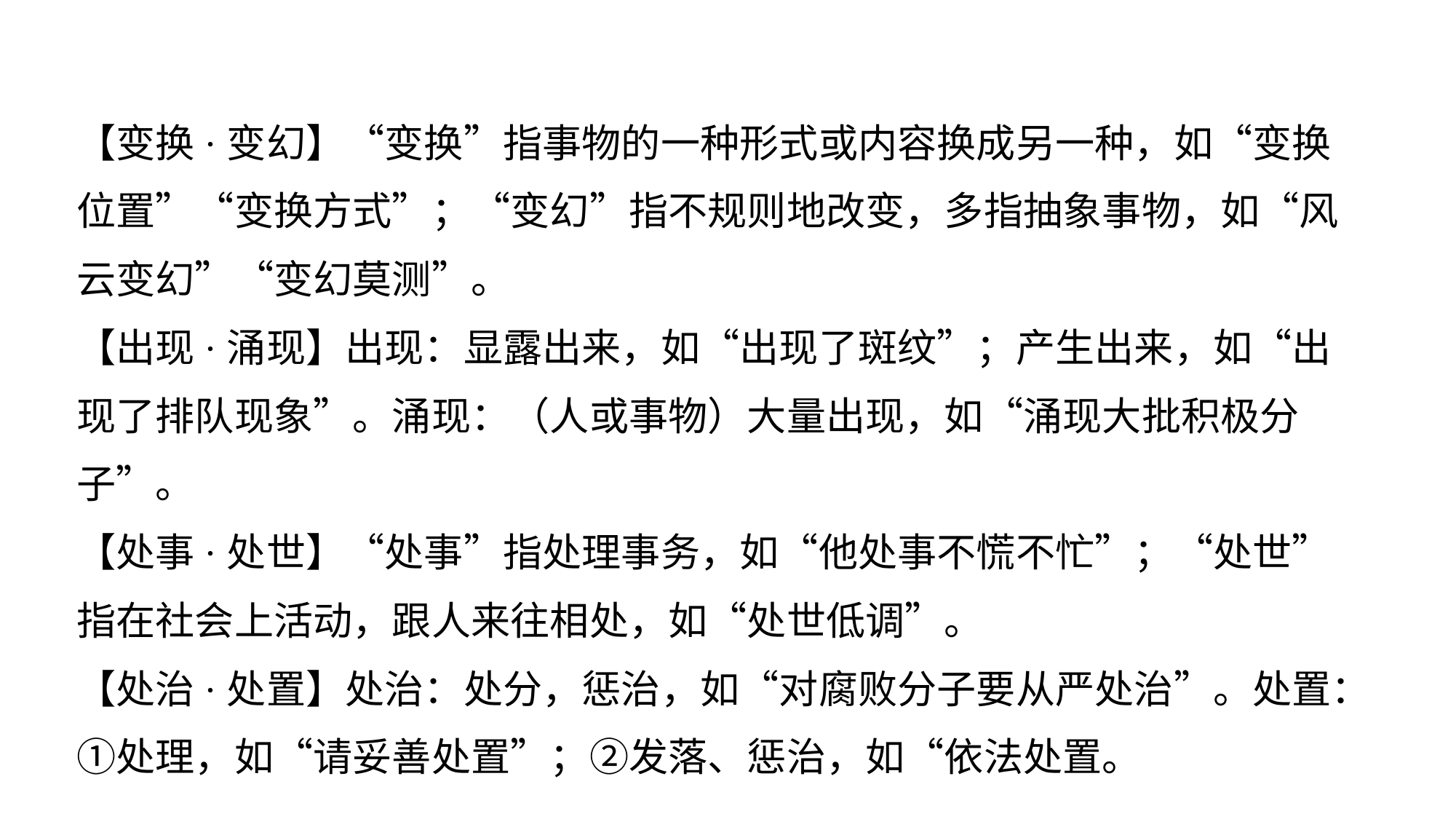

【变换·变幻】“变换”指事物的一种形式或内容换成另一种，如“变换位置”“变换方式”；“变幻”指不规则地改变，多指抽象事物，如“风云变幻”“变幻莫测”。
【出现·涌现】出现：显露出来，如“出现了斑纹”；产生出来，如“出现了排队现象”。涌现：（人或事物）大量出现，如“涌现大批积极分子”。
【处事·处世】“处事”指处理事务，如“他处事不慌不忙”；“处世”指在社会上活动，跟人来往相处，如“处世低调”。
【处治·处置】处治：处分，惩治，如“对腐败分子要从严处治”。处置：①处理，如“请妥善处置”；②发落、惩治，如“依法处置。